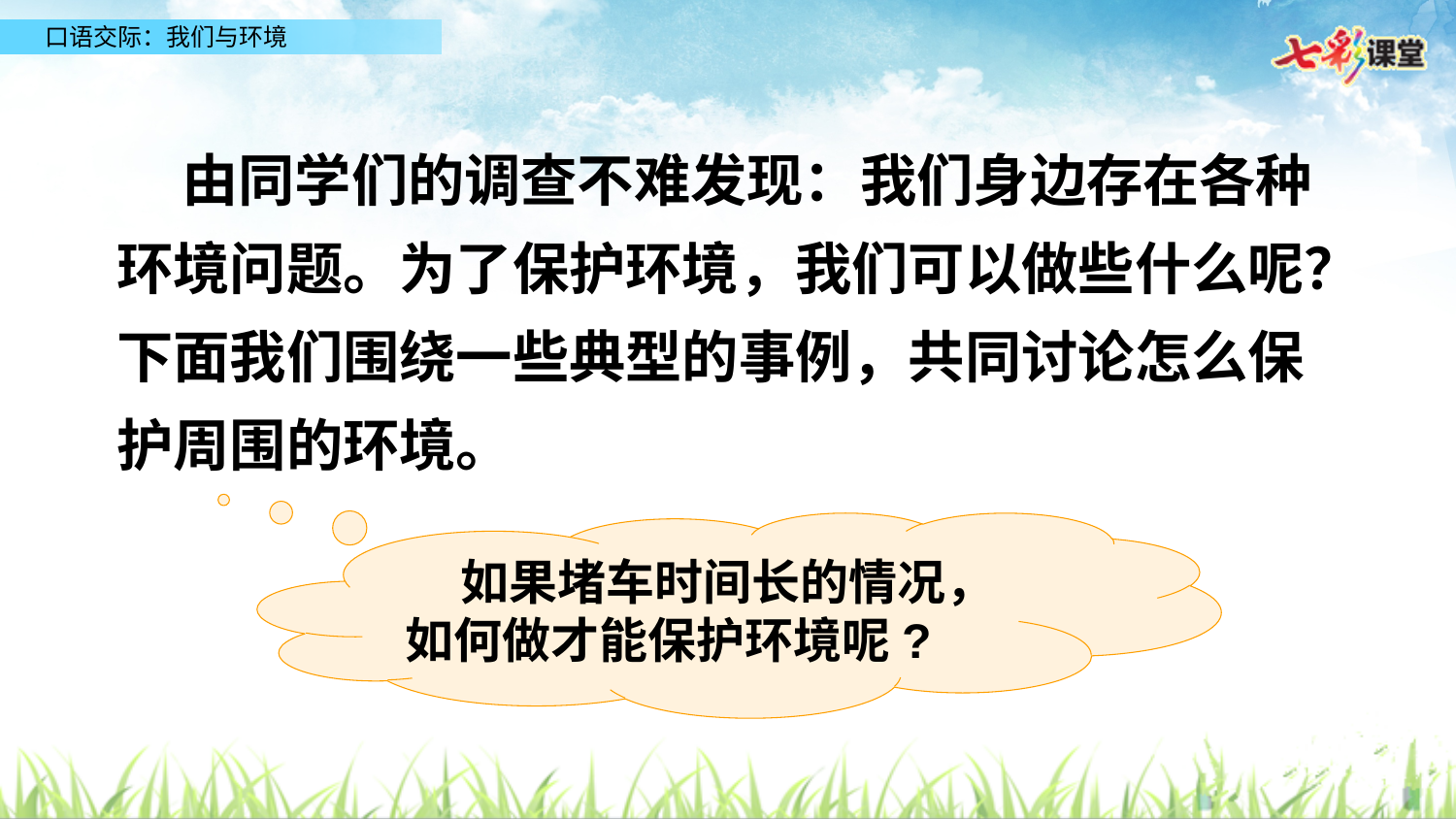

由同学们的调查不难发现：我们身边存在各种环境问题。为了保护环境，我们可以做些什么呢？下面我们围绕一些典型的事例，共同讨论怎么保护周围的环境。
    如果堵车时间长的情况，如何做才能保护环境呢?